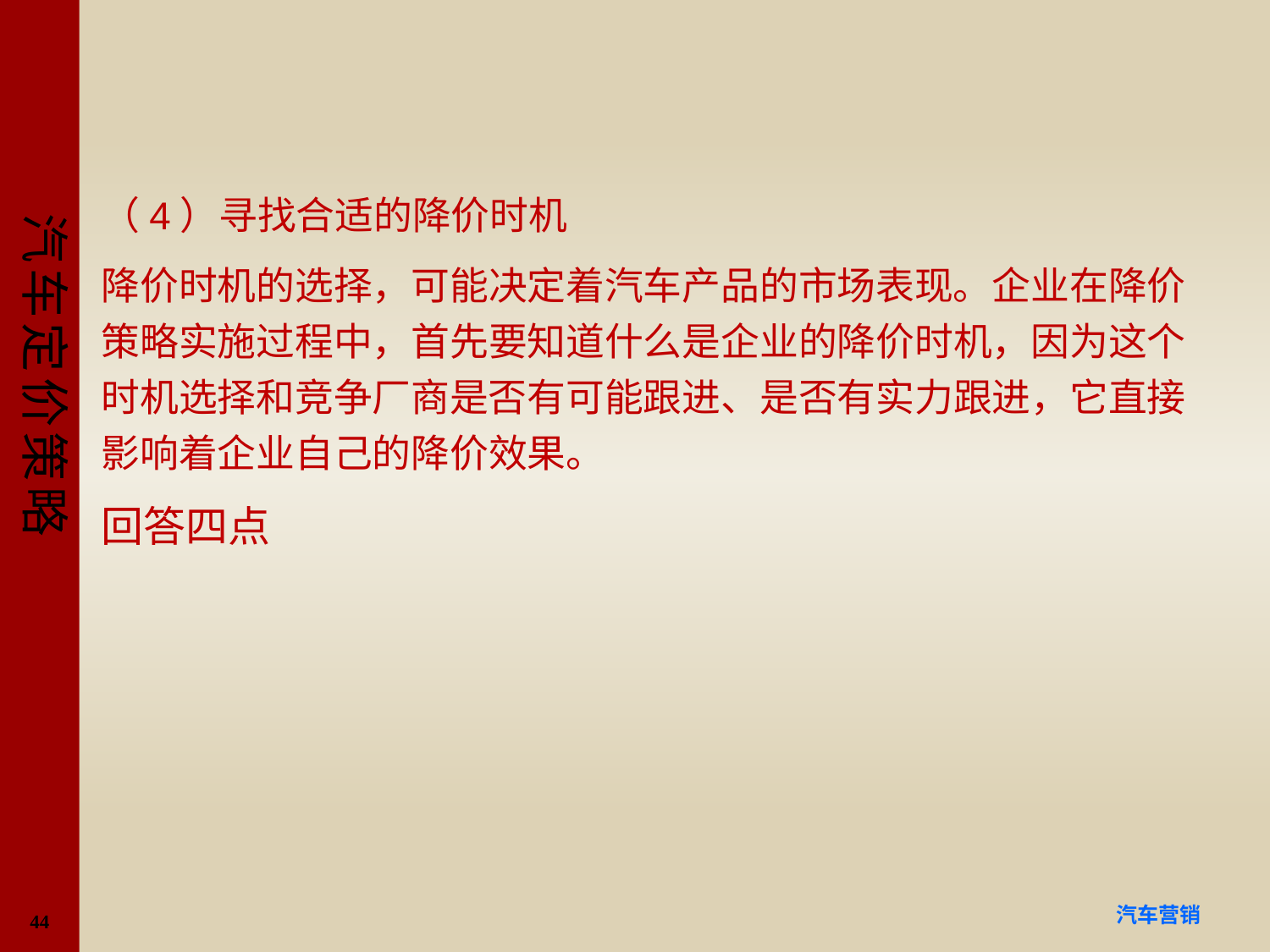

#
（4）寻找合适的降价时机
降价时机的选择，可能决定着汽车产品的市场表现。企业在降价策略实施过程中，首先要知道什么是企业的降价时机，因为这个时机选择和竞争厂商是否有可能跟进、是否有实力跟进，它直接影响着企业自己的降价效果。
回答四点

44